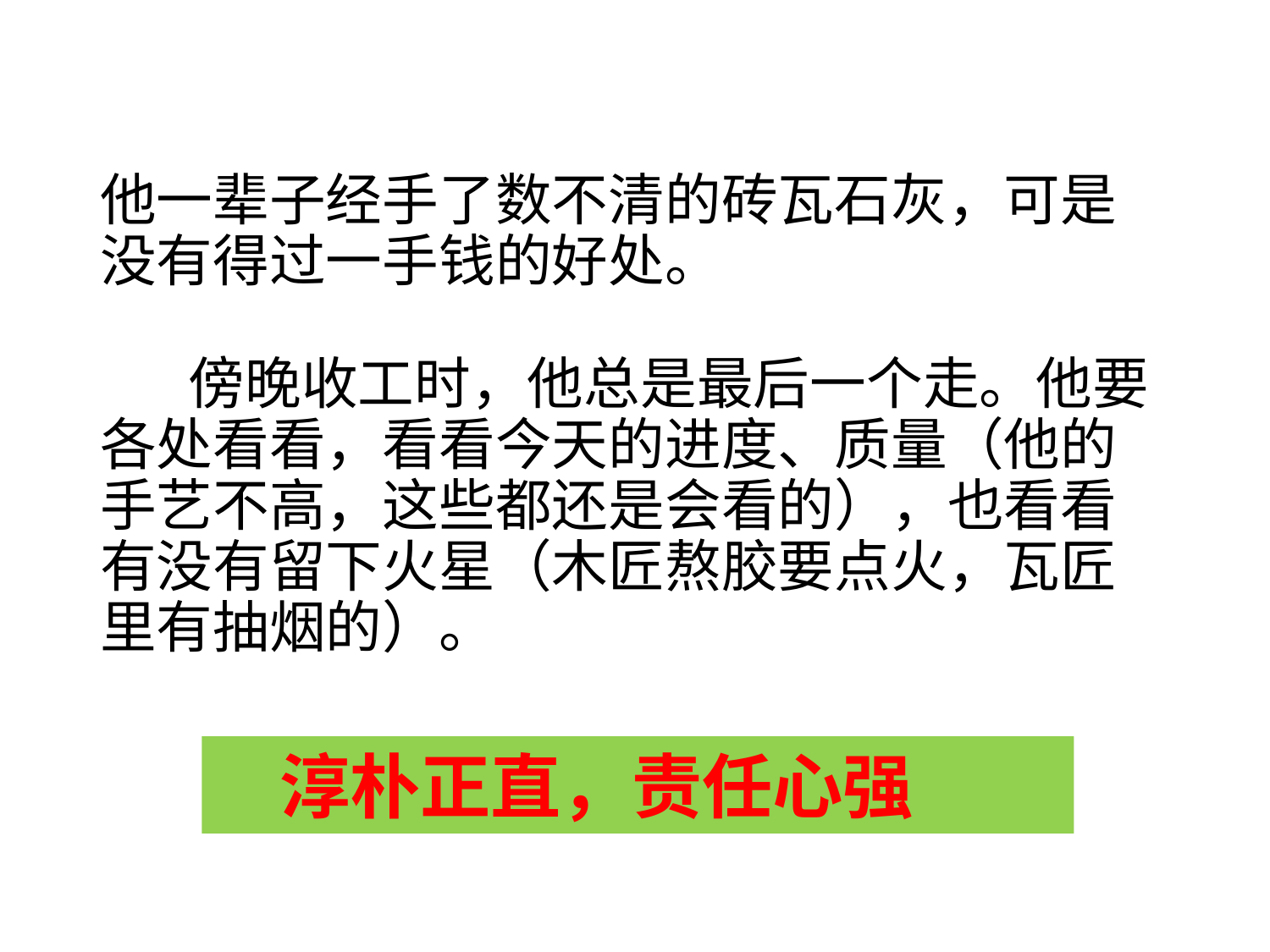

# 他一辈子经手了数不清的砖瓦石灰，可是没有得过一手钱的好处。 傍晚收工时，他总是最后一个走。他要各处看看，看看今天的进度、质量（他的手艺不高，这些都还是会看的），也看看有没有留下火星（木匠熬胶要点火，瓦匠里有抽烟的）。
   淳朴正直，责任心强